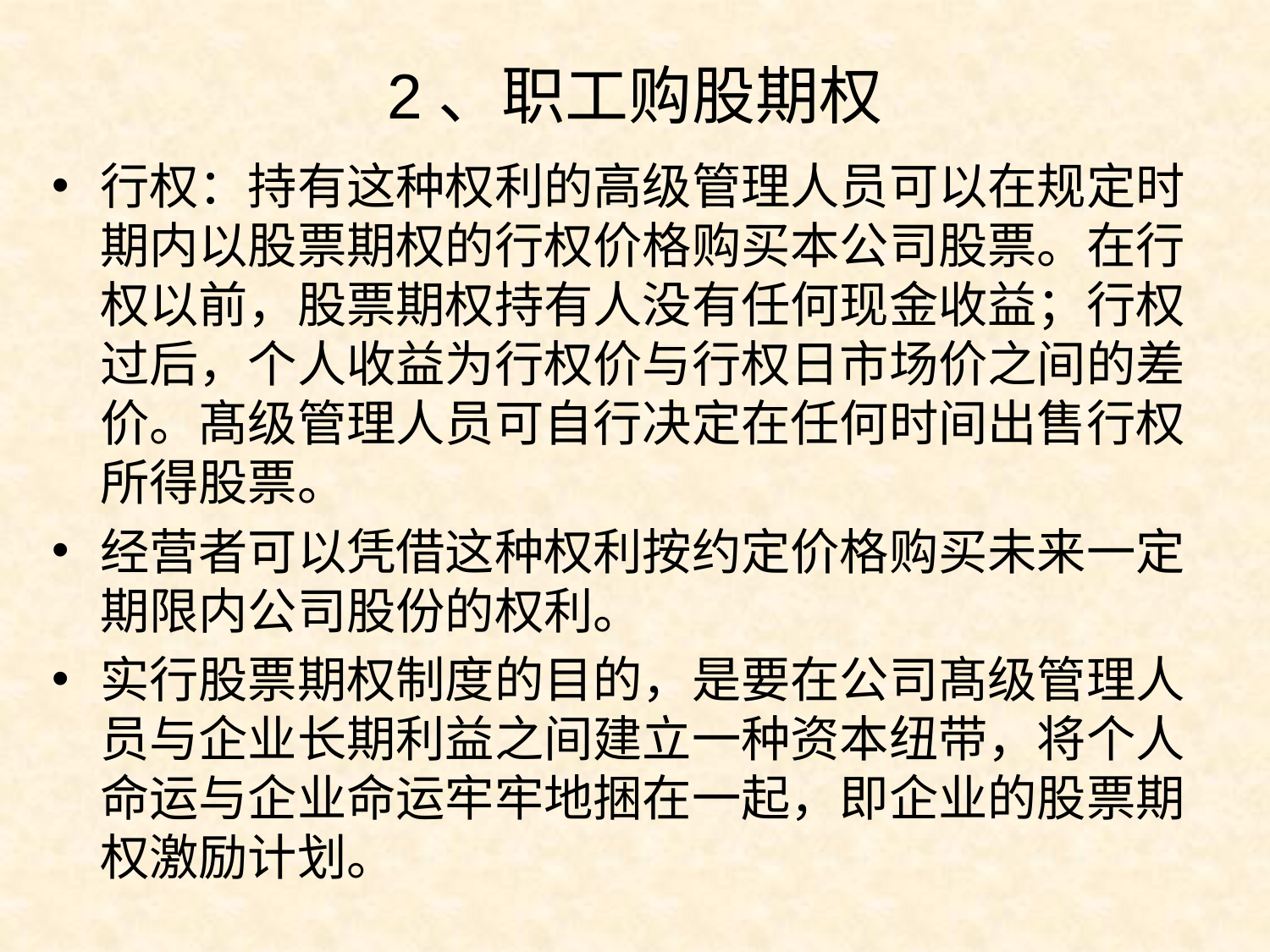

# 2、职工购股期权
行权：持有这种权利的高级管理人员可以在规定时期内以股票期权的行权价格购买本公司股票。在行权以前，股票期权持有人没有任何现金收益；行权过后，个人收益为行权价与行权日市场价之间的差价。髙级管理人员可自行决定在任何时间出售行权所得股票。
经营者可以凭借这种权利按约定价格购买未来一定期限内公司股份的权利。
实行股票期权制度的目的，是要在公司髙级管理人员与企业长期利益之间建立一种资本纽带，将个人命运与企业命运牢牢地捆在一起，即企业的股票期权激励计划。